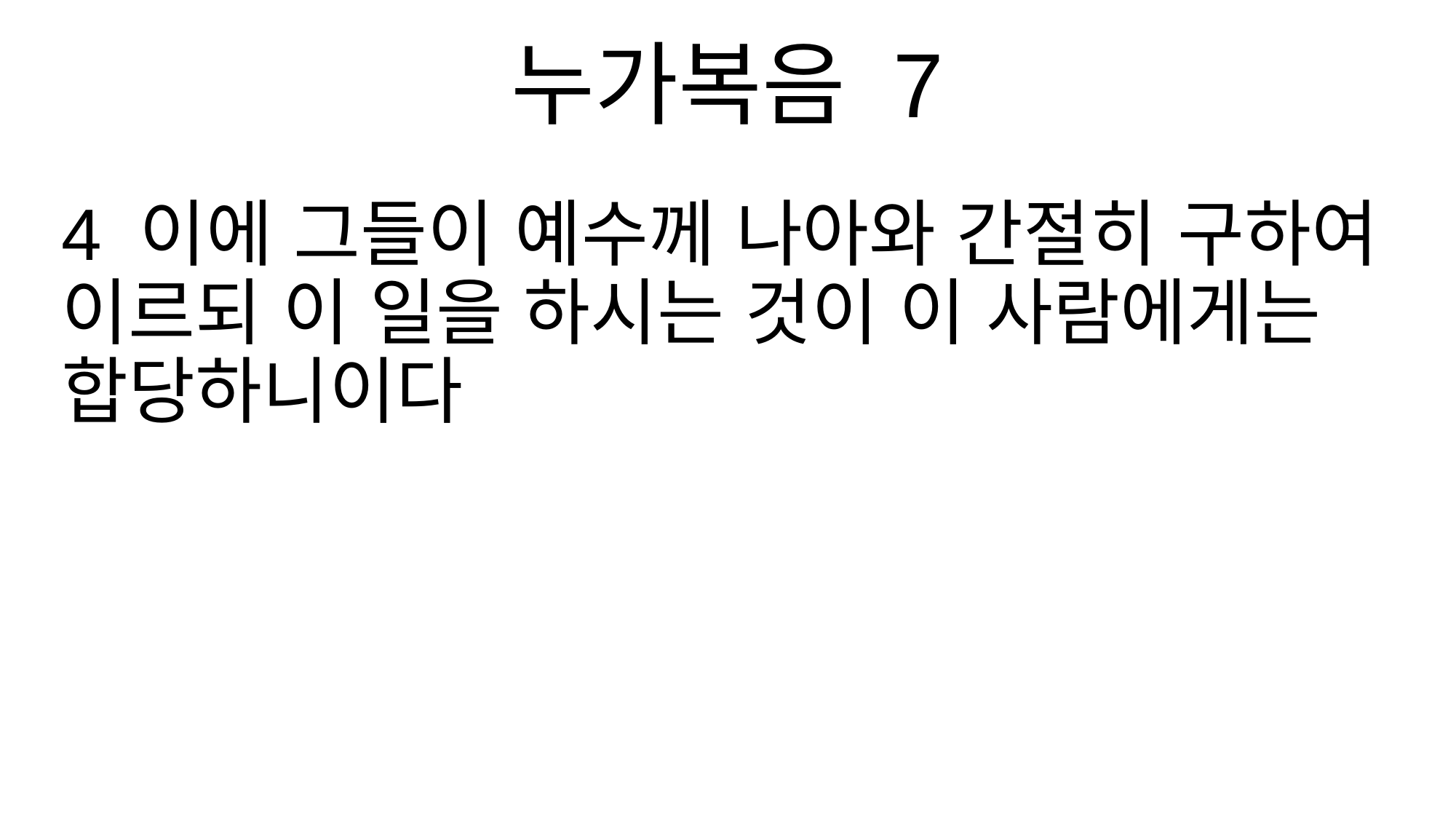

누가복음 7
4 이에 그들이 예수께 나아와 간절히 구하여 이르되 이 일을 하시는 것이 이 사람에게는 합당하니이다